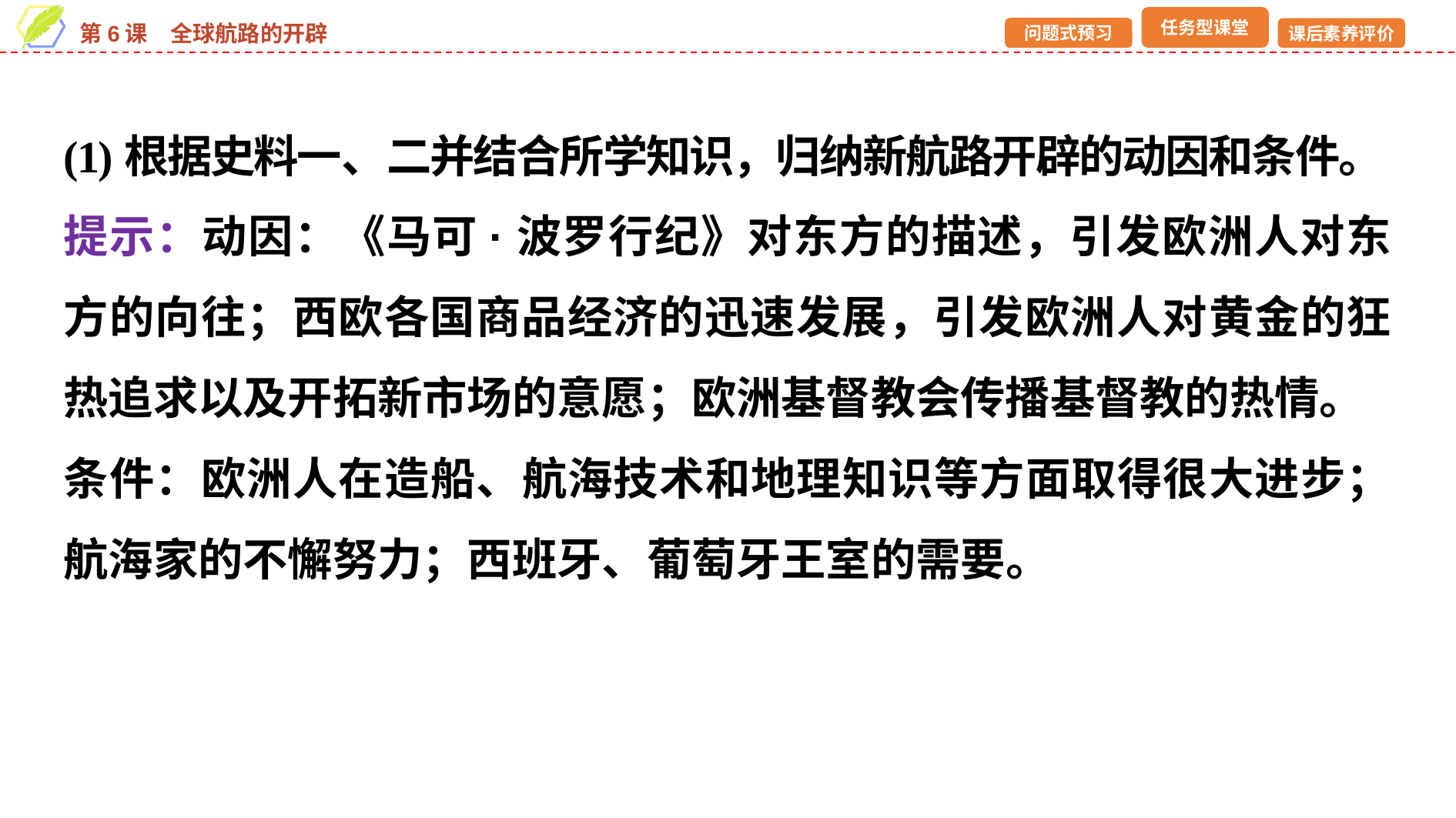

(1)根据史料一、二并结合所学知识，归纳新航路开辟的动因和条件。
提示：动因：《马可·波罗行纪》对东方的描述，引发欧洲人对东方的向往；西欧各国商品经济的迅速发展，引发欧洲人对黄金的狂热追求以及开拓新市场的意愿；欧洲基督教会传播基督教的热情。
条件：欧洲人在造船、航海技术和地理知识等方面取得很大进步；航海家的不懈努力；西班牙、葡萄牙王室的需要。